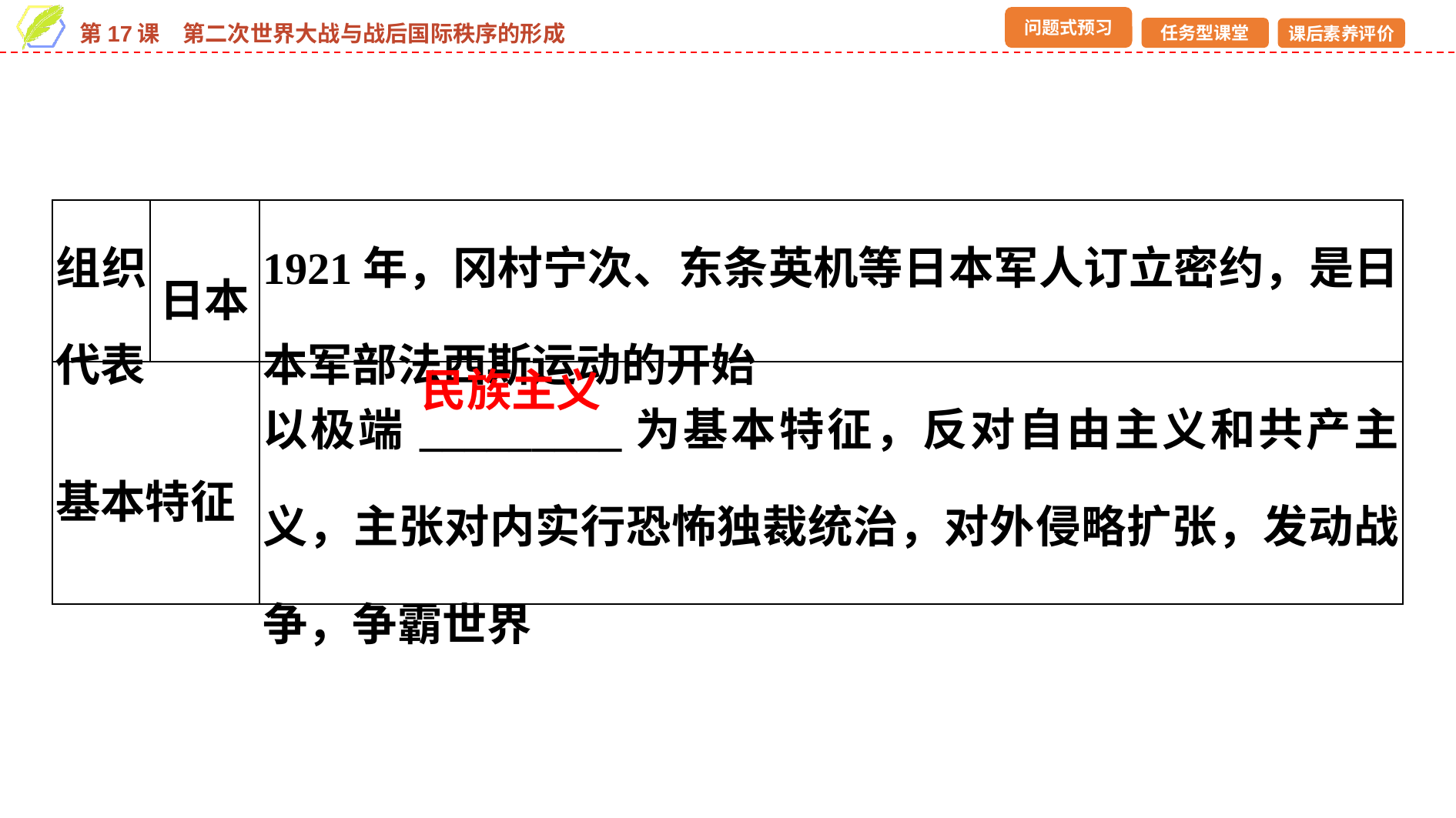

| 组织代表 | 日本 | 1921年，冈村宁次、东条英机等日本军人订立密约，是日本军部法西斯运动的开始 |
| --- | --- | --- |
| 基本特征 |  | 以极端\_\_\_\_\_\_\_\_\_为基本特征，反对自由主义和共产主义，主张对内实行恐怖独裁统治，对外侵略扩张，发动战争，争霸世界 |
民族主义